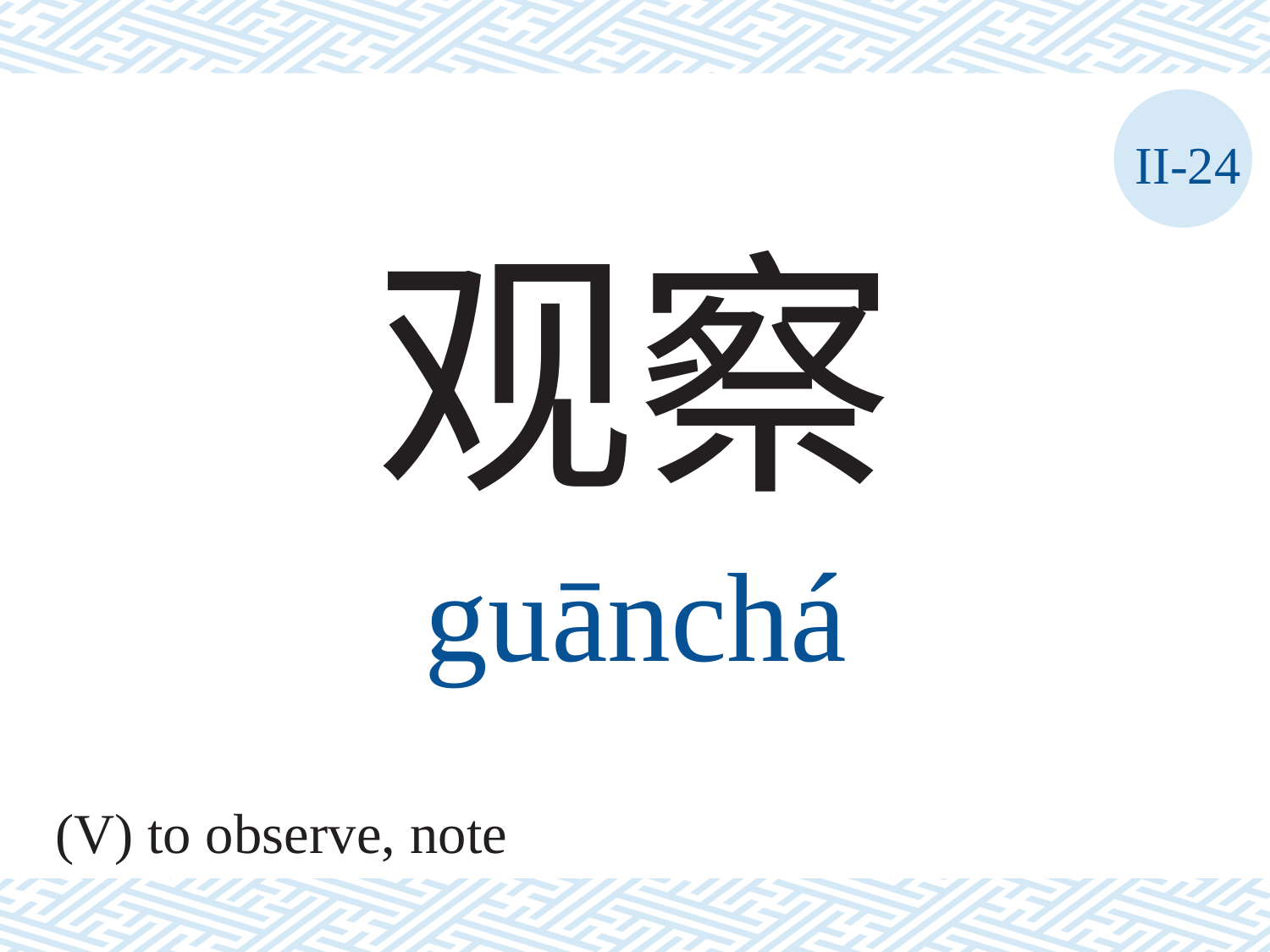

II-24
观察
guānchá
(V) to observe, note